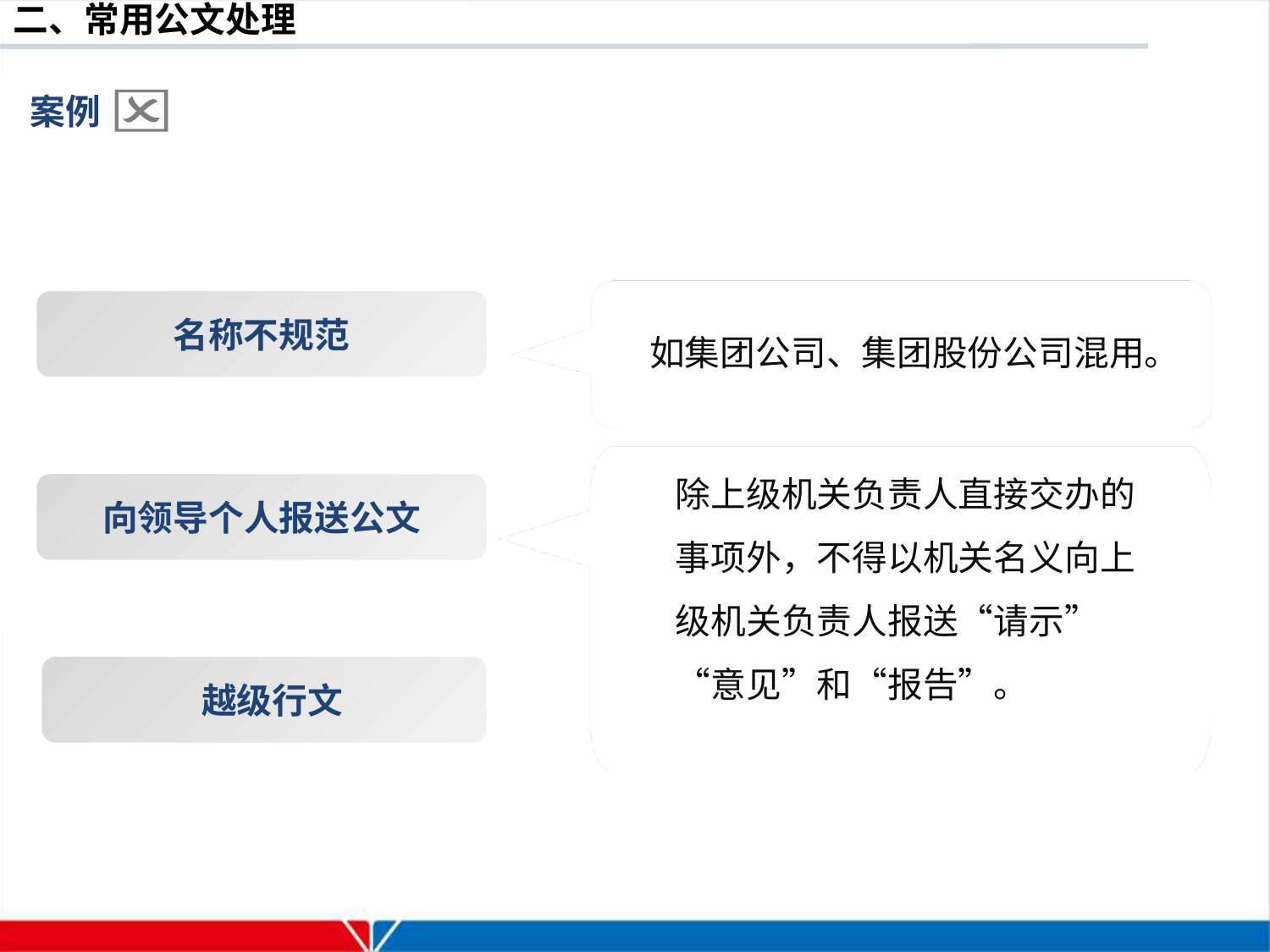

案例

名称不规范
如集团公司、集团股份公司混用。

除上级机关负责人直接交办的事项外，不得以机关名义向上级机关负责人报送“请示”“意见”和“报告”。
向领导个人报送公文
 越级行文